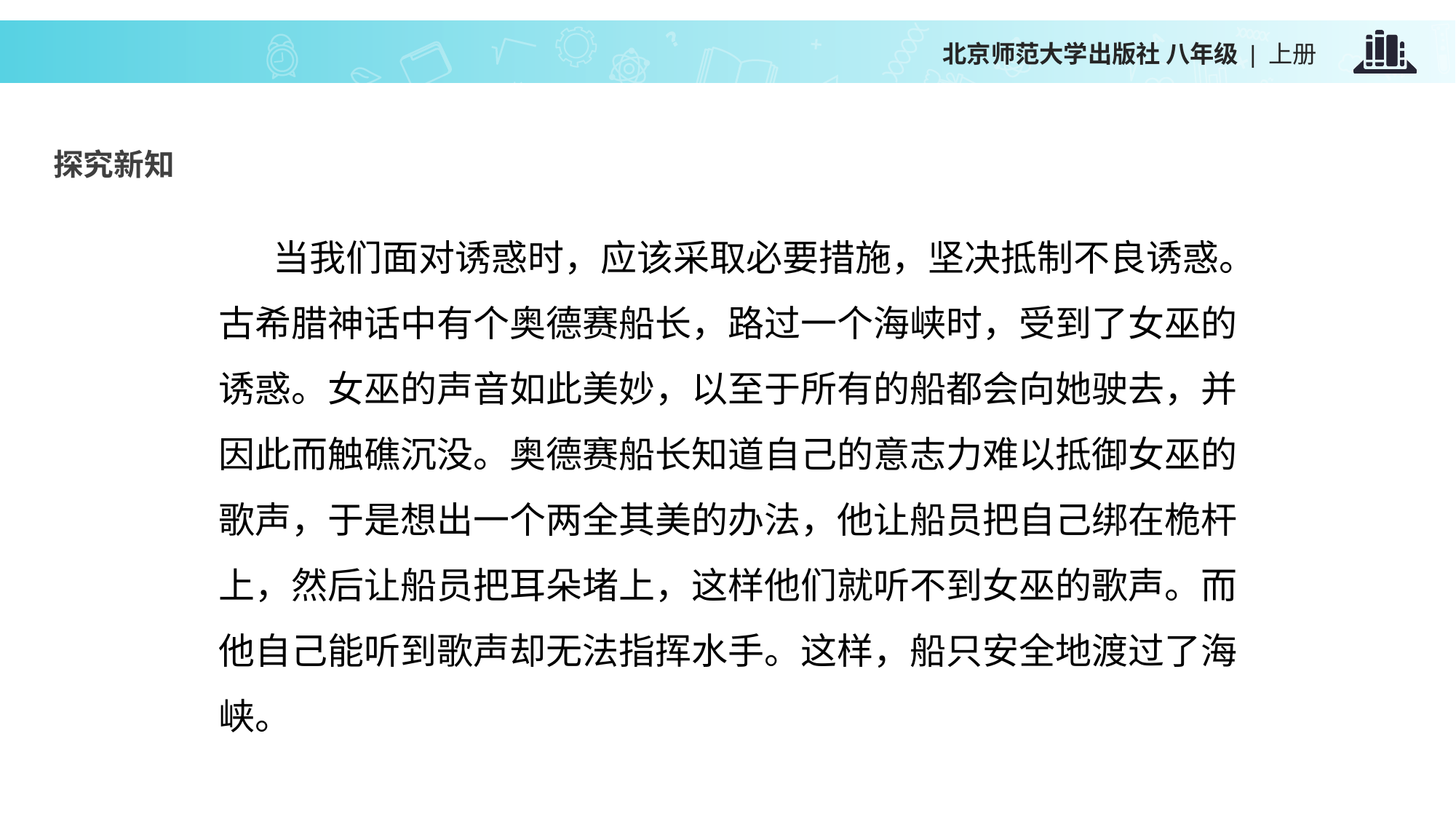

探究新知
当我们面对诱惑时，应该采取必要措施，坚决抵制不良诱惑。古希腊神话中有个奥德赛船长，路过一个海峡时，受到了女巫的诱惑。女巫的声音如此美妙，以至于所有的船都会向她驶去，并因此而触礁沉没。奥德赛船长知道自己的意志力难以抵御女巫的歌声，于是想出一个两全其美的办法，他让船员把自己绑在桅杆上，然后让船员把耳朵堵上，这样他们就听不到女巫的歌声。而他自己能听到歌声却无法指挥水手。这样，船只安全地渡过了海峡。